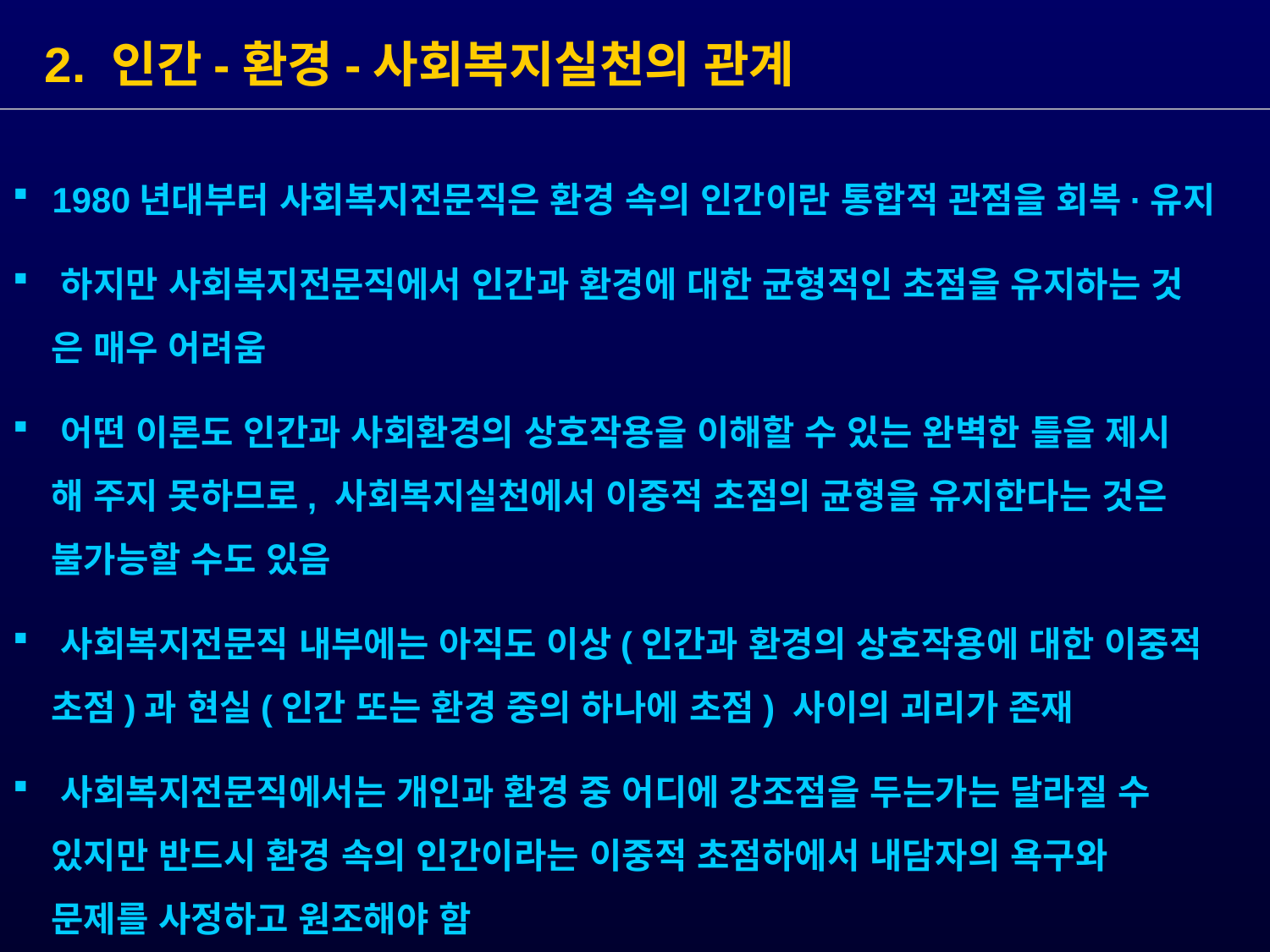

2. 인간-환경-사회복지실천의 관계

 1980년대부터 사회복지전문직은 환경 속의 인간이란 통합적 관점을 회복·유지
 하지만 사회복지전문직에서 인간과 환경에 대한 균형적인 초점을 유지하는 것
   은 매우 어려움
 어떤 이론도 인간과 사회환경의 상호작용을 이해할 수 있는 완벽한 틀을 제시
   해 주지 못하므로, 사회복지실천에서 이중적 초점의 균형을 유지한다는 것은
   불가능할 수도 있음
 사회복지전문직 내부에는 아직도 이상(인간과 환경의 상호작용에 대한 이중적
   초점)과 현실(인간 또는 환경 중의 하나에 초점) 사이의 괴리가 존재
 사회복지전문직에서는 개인과 환경 중 어디에 강조점을 두는가는 달라질 수
   있지만 반드시 환경 속의 인간이라는 이중적 초점하에서 내담자의 욕구와
   문제를 사정하고 원조해야 함